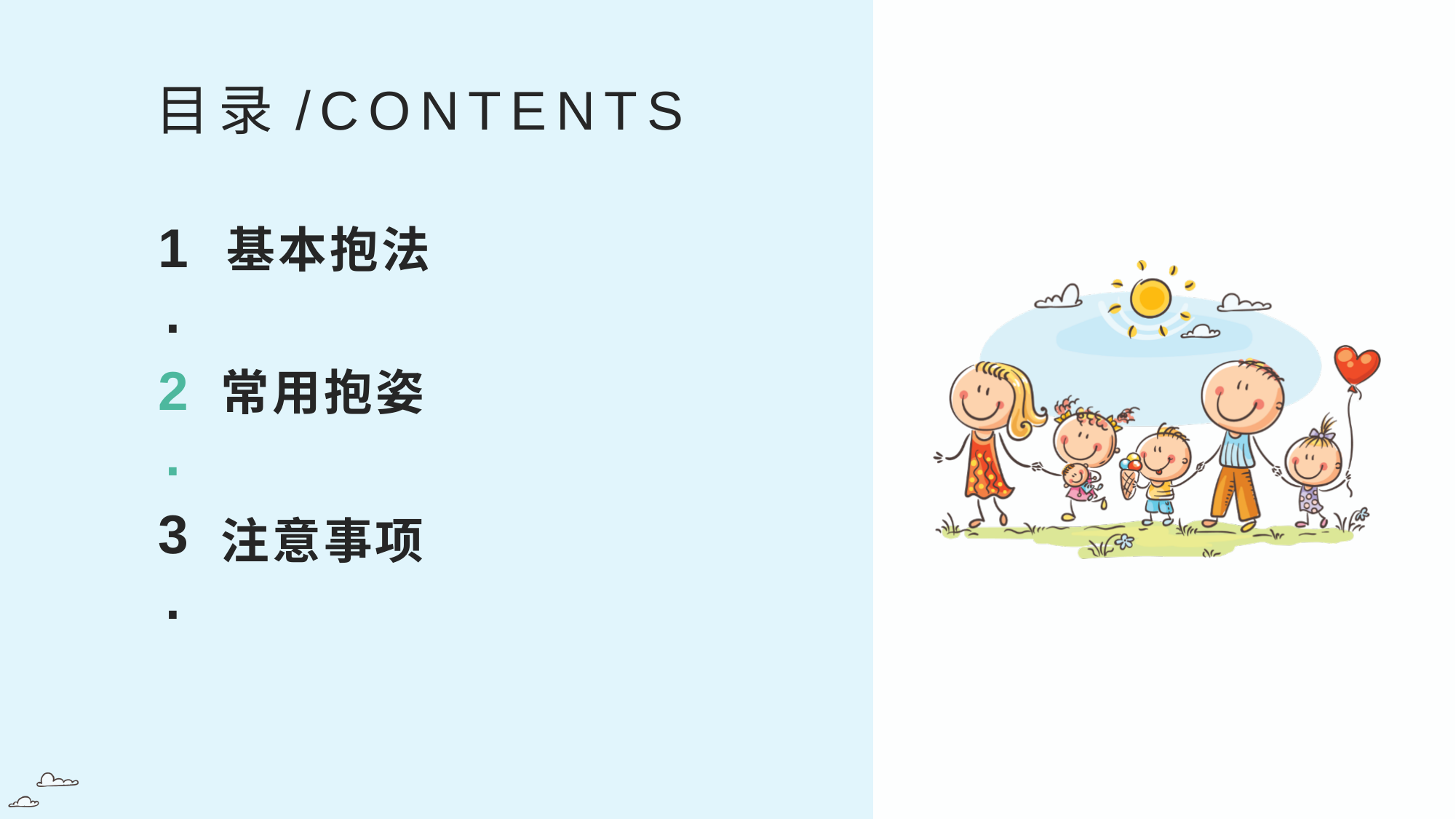

目录/CONTENTS
基本抱法
1.
常用抱姿
2.
注意事项
3.